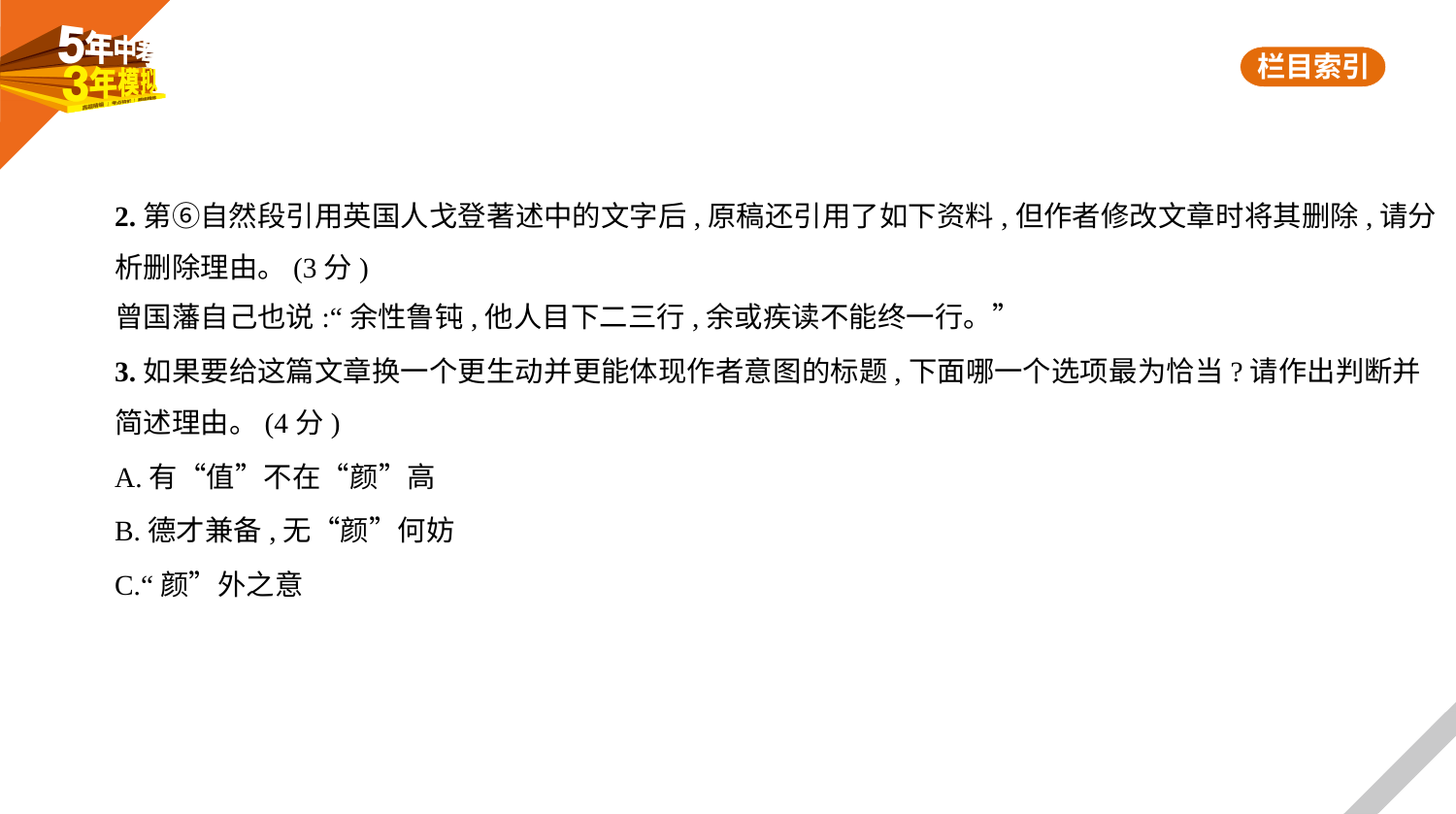

2.第⑥自然段引用英国人戈登著述中的文字后,原稿还引用了如下资料,但作者修改文章时将其删除,请分
析删除理由。(3分)
曾国藩自己也说:“余性鲁钝,他人目下二三行,余或疾读不能终一行。”
3.如果要给这篇文章换一个更生动并更能体现作者意图的标题,下面哪一个选项最为恰当?请作出判断并
简述理由。(4分)
A.有“值”不在“颜”高
B.德才兼备,无“颜”何妨
C.“颜”外之意